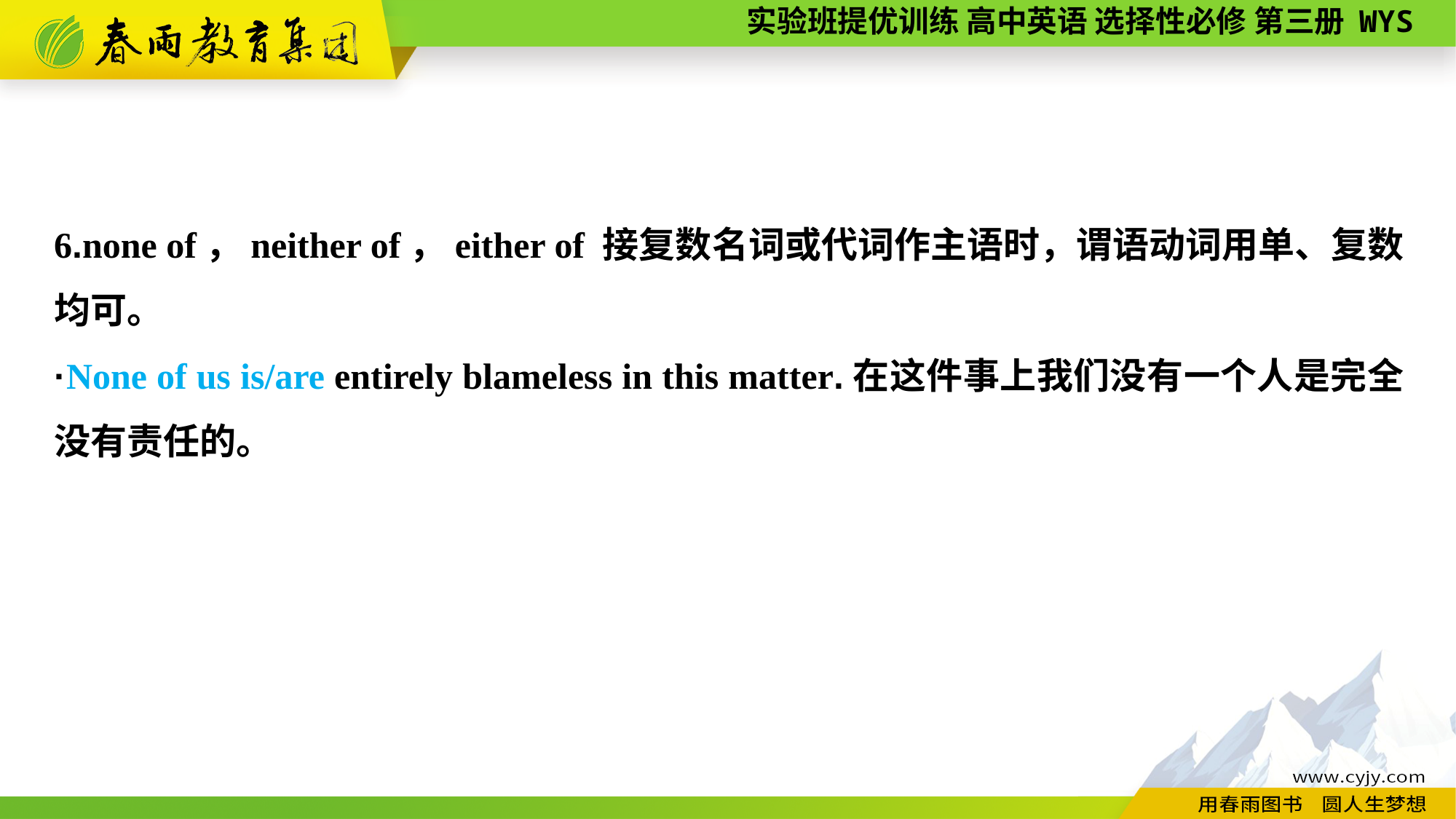

6.none of，neither of，either of 接复数名词或代词作主语时，谓语动词用单、复数均可。
·None of us is/are entirely blameless in this matter.在这件事上我们没有一个人是完全没有责任的。